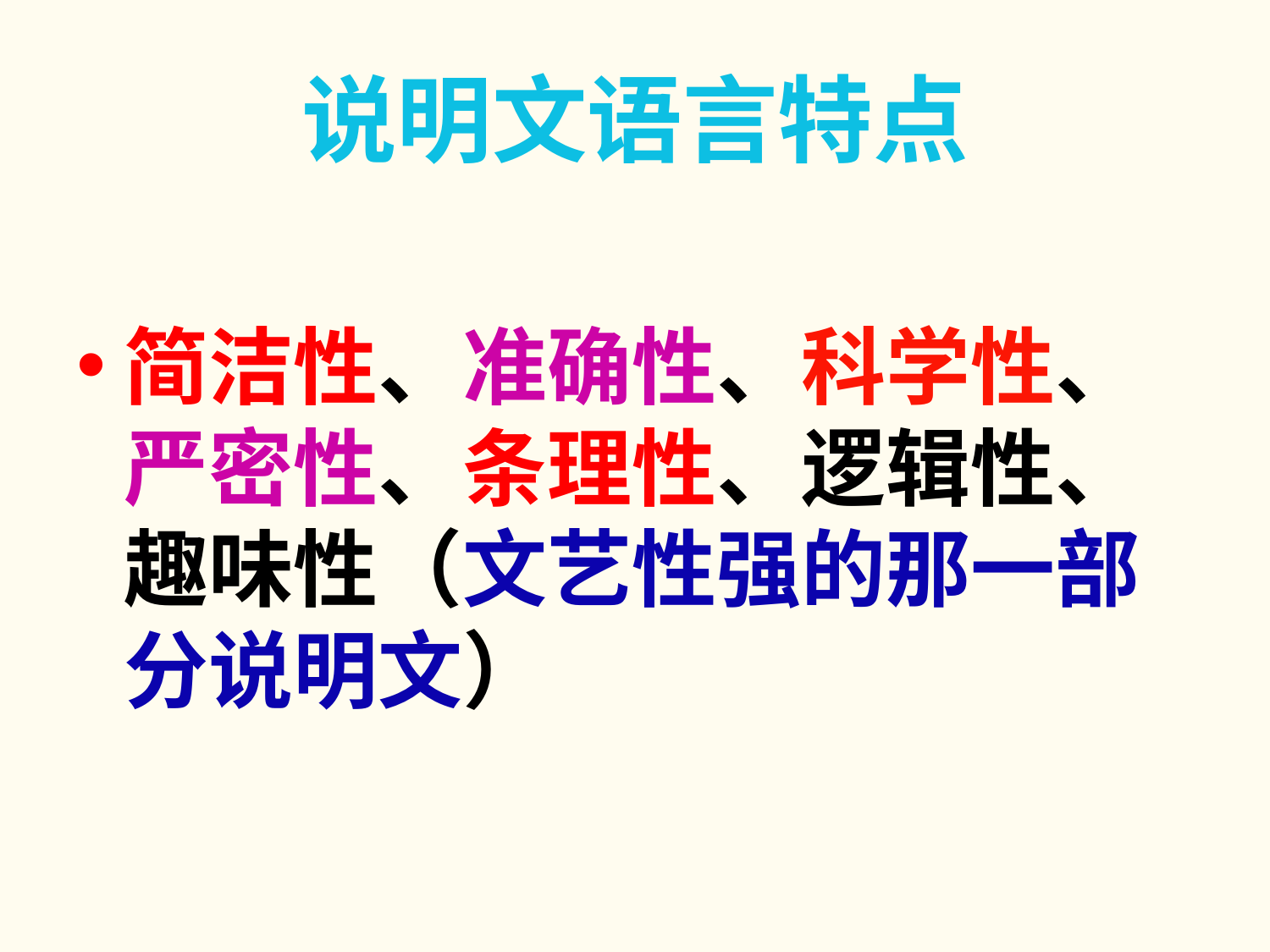

# 说明文语言特点

简洁性、准确性、科学性、严密性、条理性、逻辑性、趣味性（文艺性强的那一部分说明文）